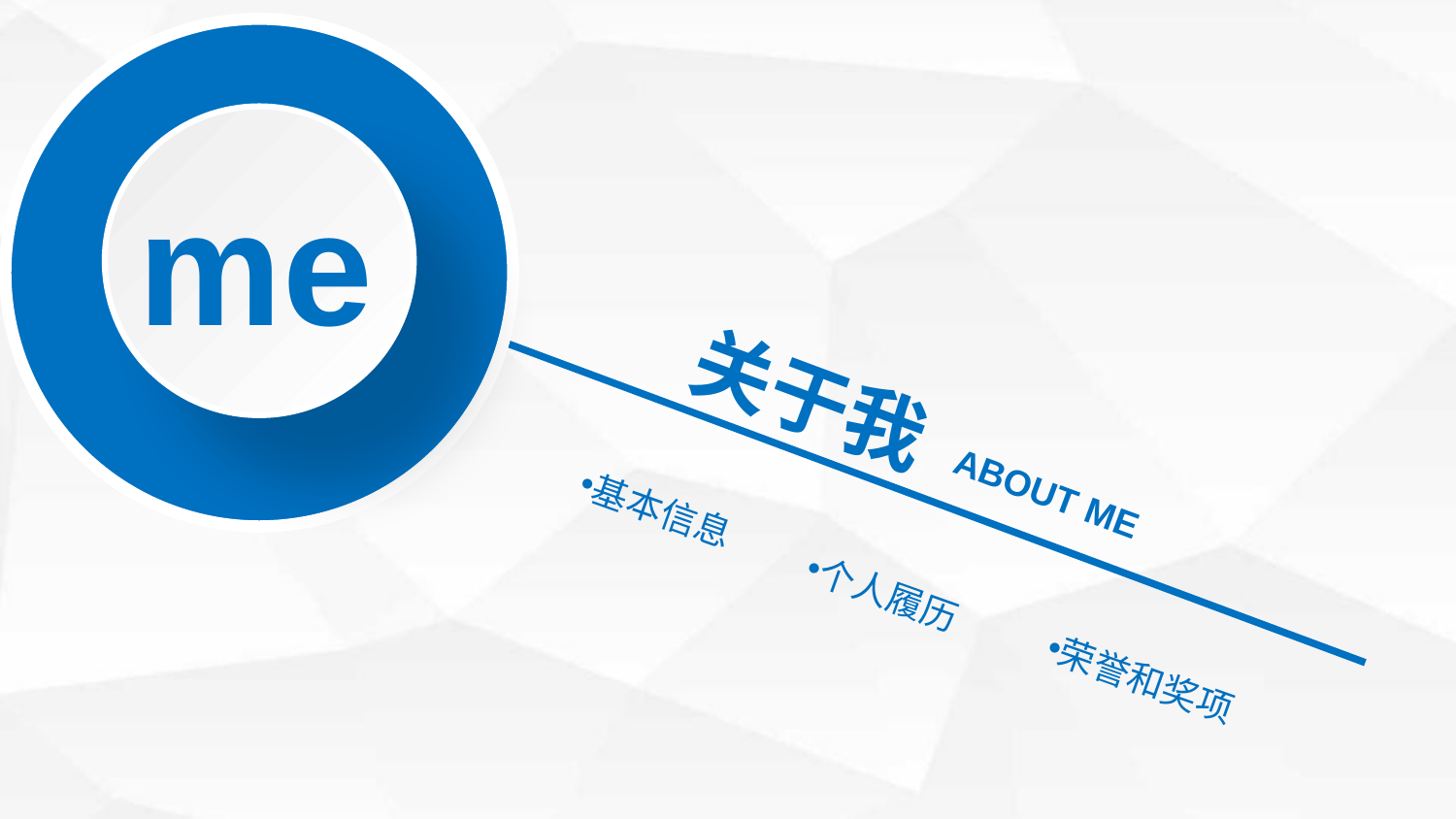

me
关于我

基本信息
ABOUT ME
个人履历
荣誉和奖项
延迟符号